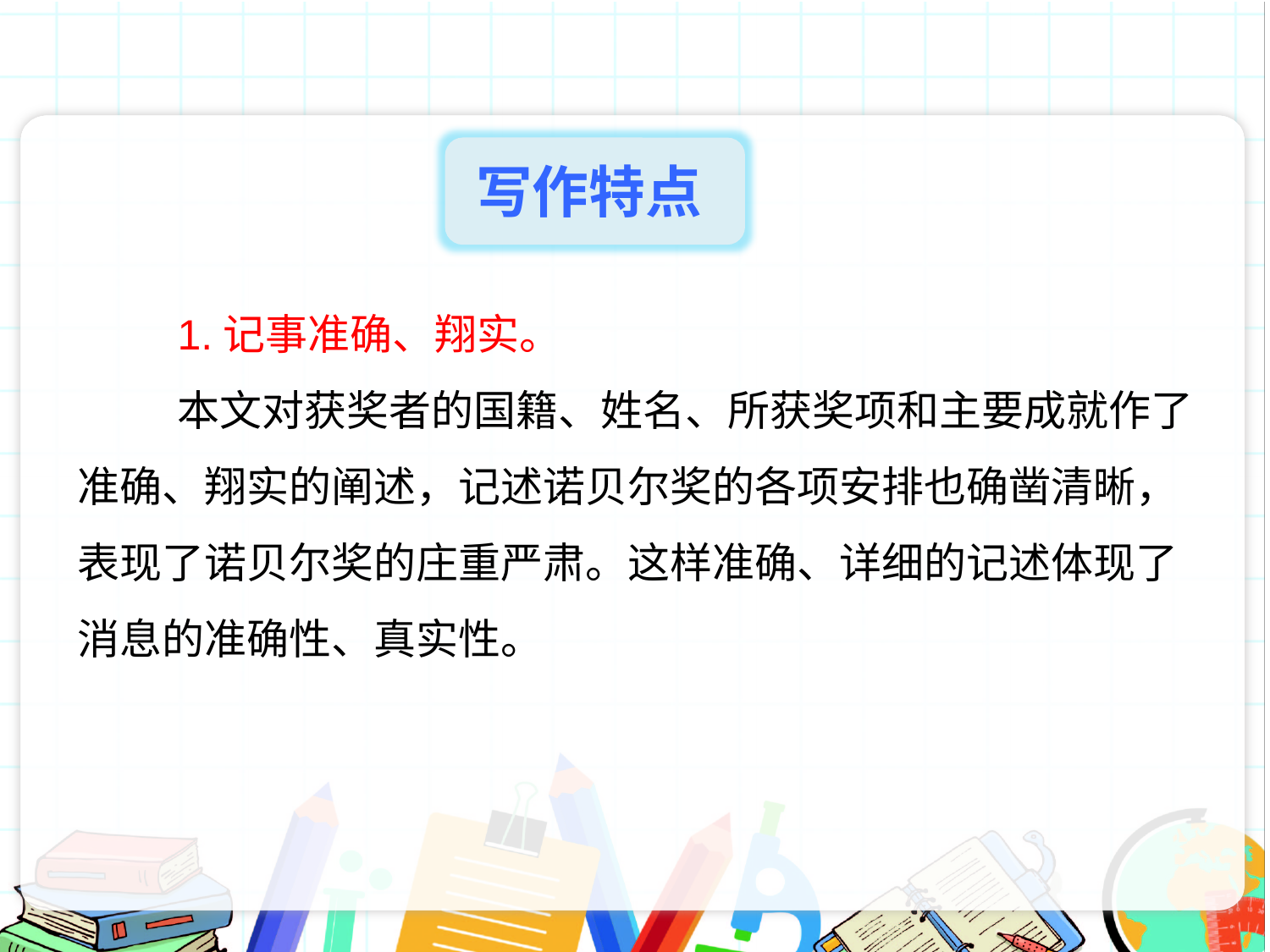

写作特点
1.记事准确、翔实。
本文对获奖者的国籍、姓名、所获奖项和主要成就作了准确、翔实的阐述，记述诺贝尔奖的各项安排也确凿清晰，表现了诺贝尔奖的庄重严肃。这样准确、详细的记述体现了消息的准确性、真实性。